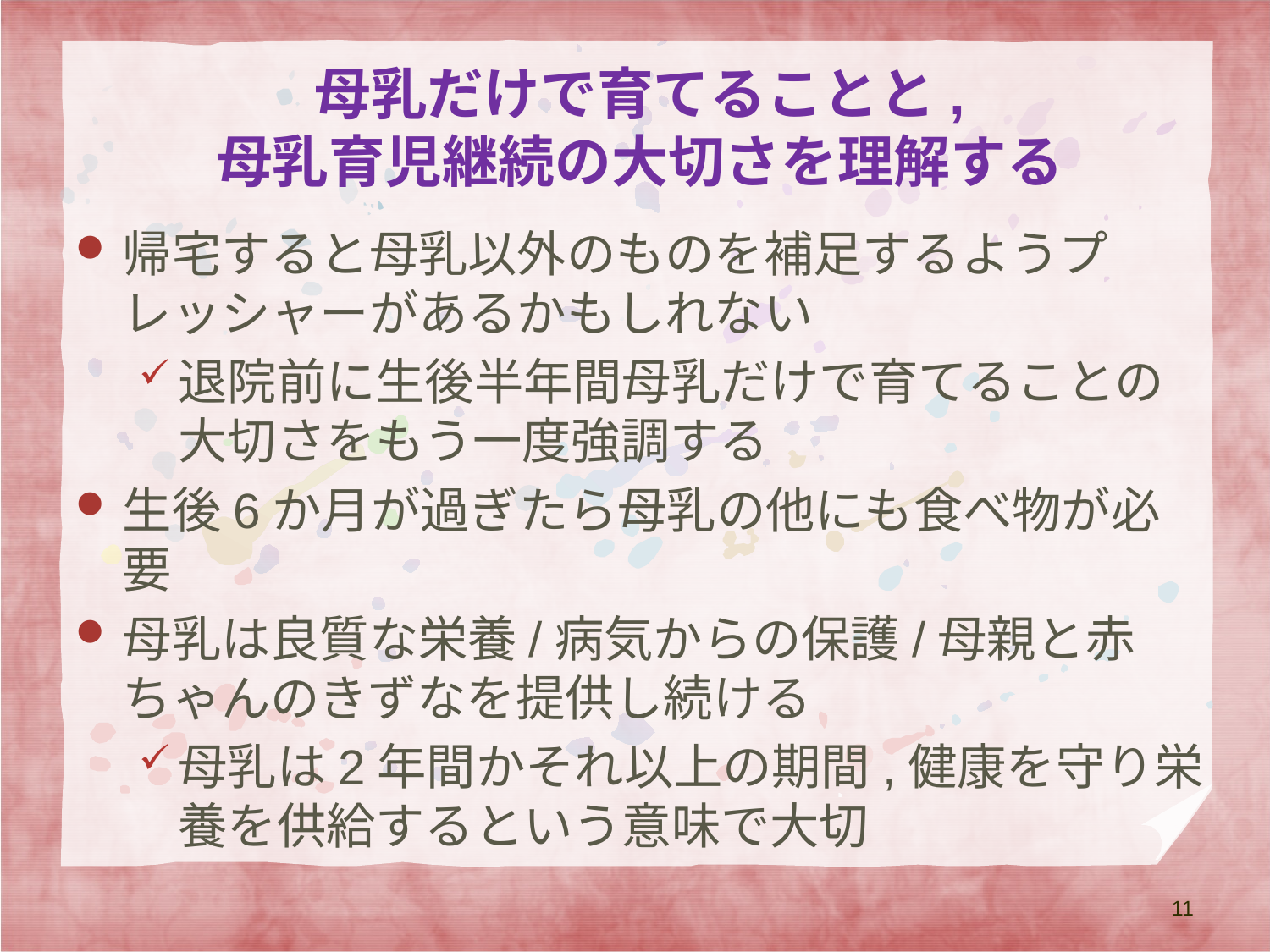

# 母乳だけで育てることと, 母乳育児継続の大切さを理解する
帰宅すると母乳以外のものを補足するようプレッシャーがあるかもしれない
退院前に生後半年間母乳だけで育てることの大切さをもう一度強調する
生後6か月が過ぎたら母乳の他にも食べ物が必要
母乳は良質な栄養/病気からの保護/母親と赤ちゃんのきずなを提供し続ける
母乳は2年間かそれ以上の期間,健康を守り栄養を供給するという意味で大切
11